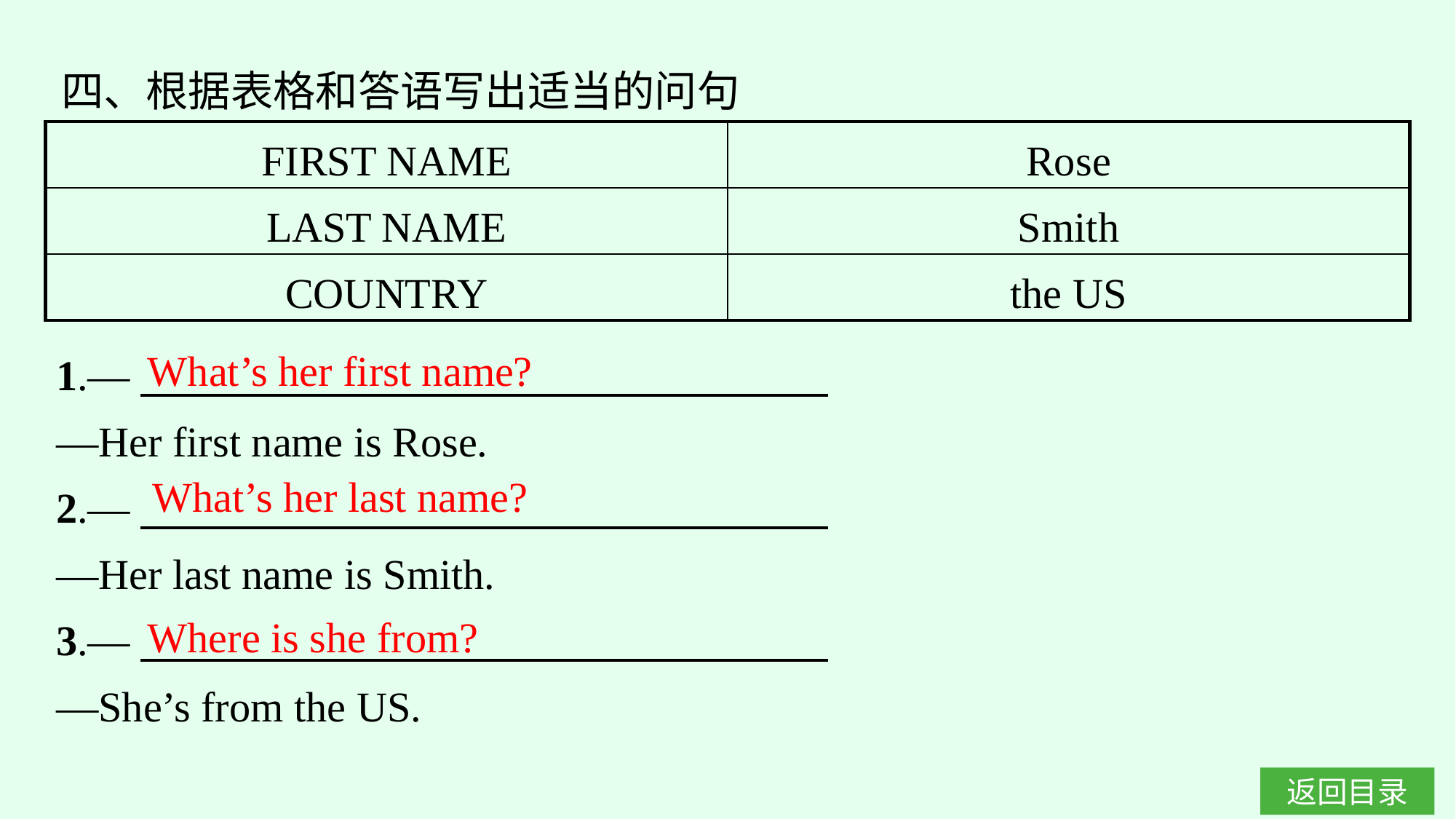

四、根据表格和答语写出适当的问句
| FIRST NAME | Rose |
| --- | --- |
| LAST NAME | Smith |
| COUNTRY | the US |
1.—
—Her first name is Rose.
2.—
—Her last name is Smith.
3.—
—She’s from the US.
What’s her first name?
What’s her last name?
Where is she from?